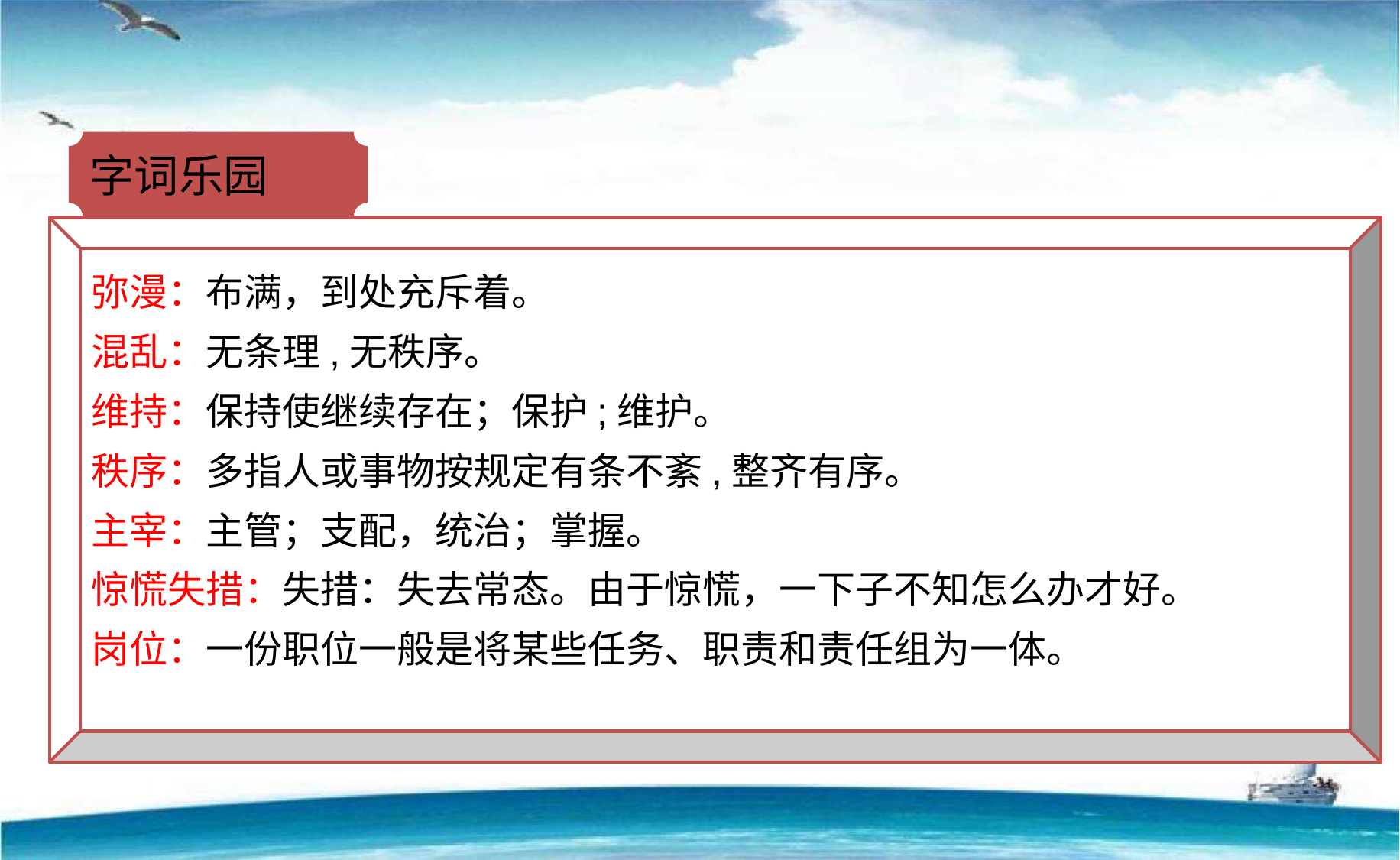

字词乐园

弥漫：布满，到处充斥着。
混乱：无条理,无秩序。
维持：保持使继续存在；保护;维护。
秩序：多指人或事物按规定有条不紊,整齐有序。
主宰：主管；支配，统治；掌握。
惊慌失措：失措：失去常态。由于惊慌，一下子不知怎么办才好。
岗位：一份职位一般是将某些任务、职责和责任组为一体。